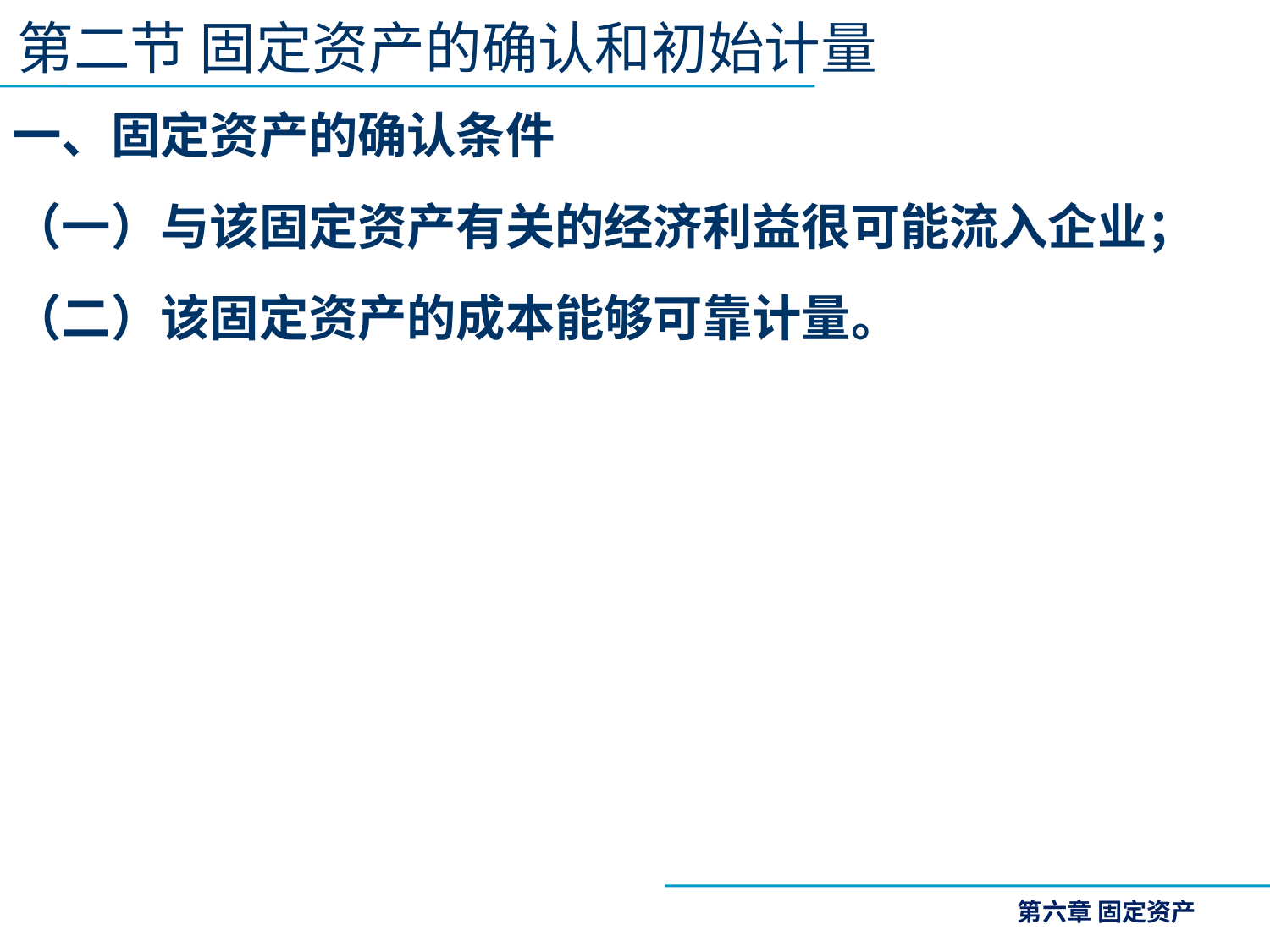

第二节 固定资产的确认和初始计量
一、固定资产的确认条件
（一）与该固定资产有关的经济利益很可能流入企业；
（二）该固定资产的成本能够可靠计量。